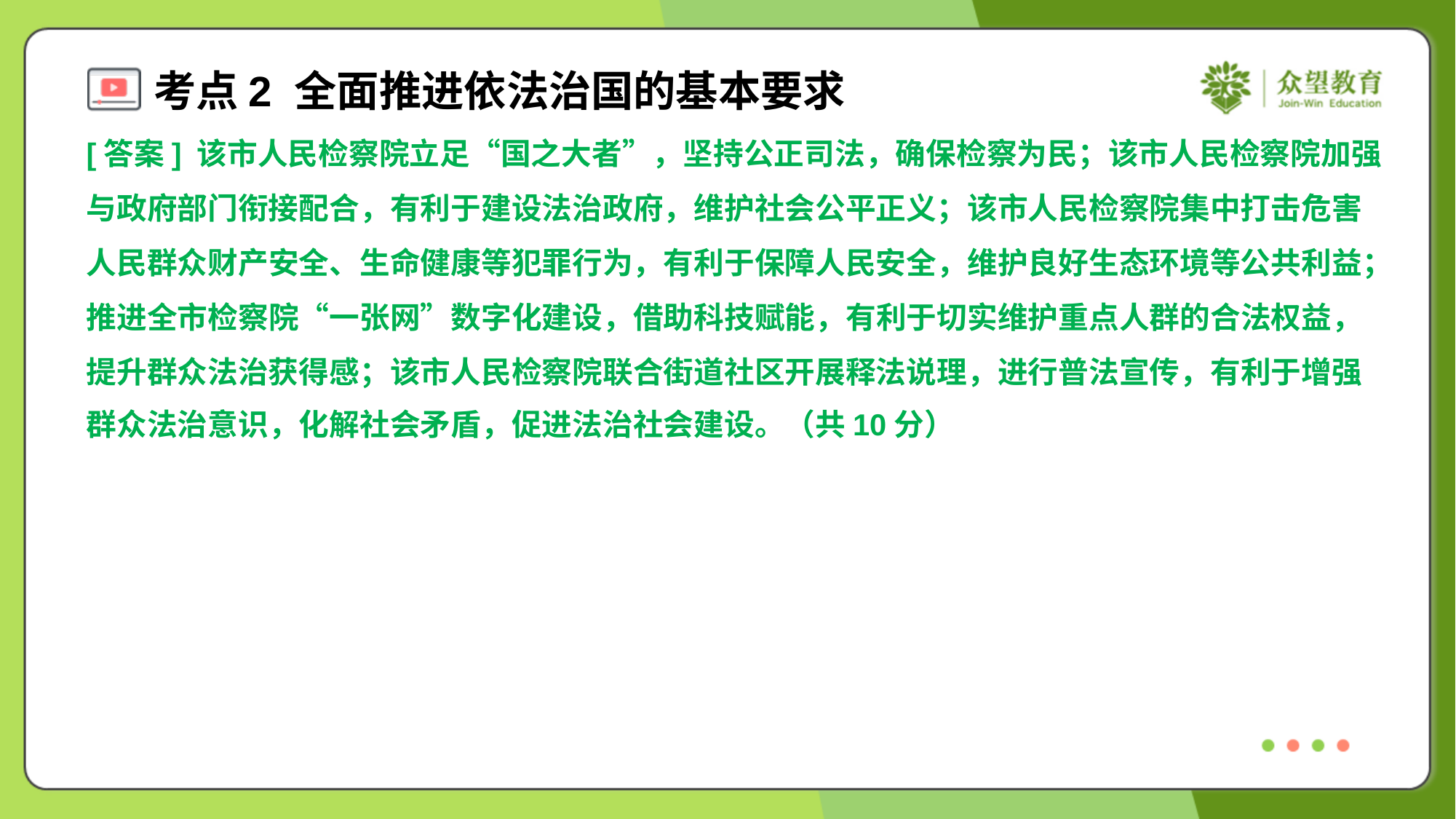

[答案] 该市人民检察院立足“国之大者”，坚持公正司法，确保检察为民；该市人民检察院加强
与政府部门衔接配合，有利于建设法治政府，维护社会公平正义；该市人民检察院集中打击危害
人民群众财产安全、生命健康等犯罪行为，有利于保障人民安全，维护良好生态环境等公共利益；
推进全市检察院“一张网”数字化建设，借助科技赋能，有利于切实维护重点人群的合法权益，
提升群众法治获得感；该市人民检察院联合街道社区开展释法说理，进行普法宣传，有利于增强
群众法治意识，化解社会矛盾，促进法治社会建设。（共10分）